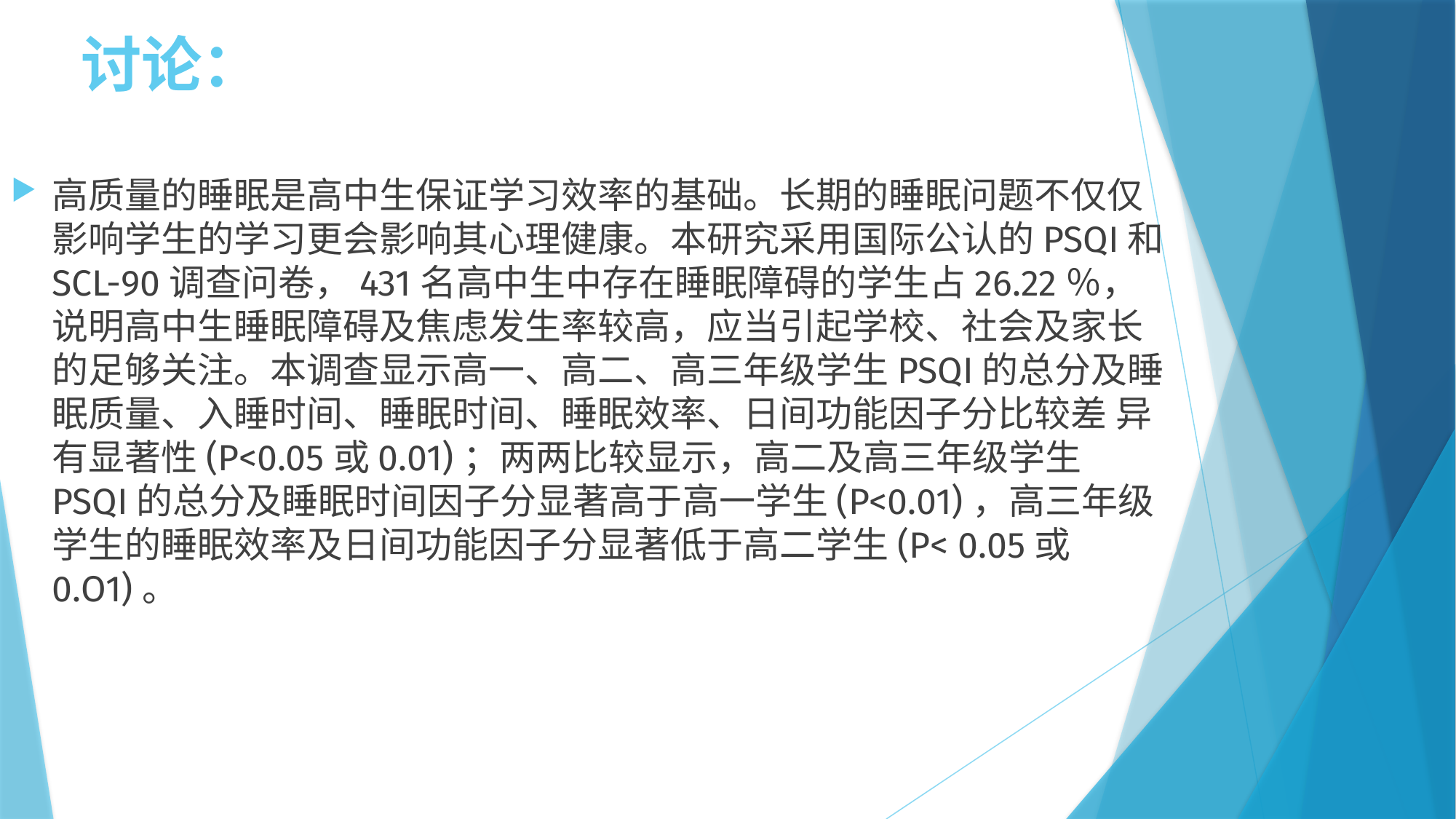

# 讨论：
高质量的睡眠是高中生保证学习效率的基础。长期的睡眠问题不仅仅影响学生的学习更会影响其心理健康。本研究采用国际公认的PSQI和SCL-90调查问卷，431名高中生中存在睡眠障碍的学生占26.22％， 说明高中生睡眠障碍及焦虑发生率较高，应当引起学校、社会及家长的足够关注。本调查显示高一、高二、高三年级学生PSQI的总分及睡眠质量、入睡时间、睡眠时间、睡眠效率、日间功能因子分比较差 异有显著性(P<0.05或0.01)；两两比较显示，高二及高三年级学生 PSQI的总分及睡眠时间因子分显著高于高一学生(P<0.01)，高三年级学生的睡眠效率及日间功能因子分显著低于高二学生(P< 0.05或 0.O1)。